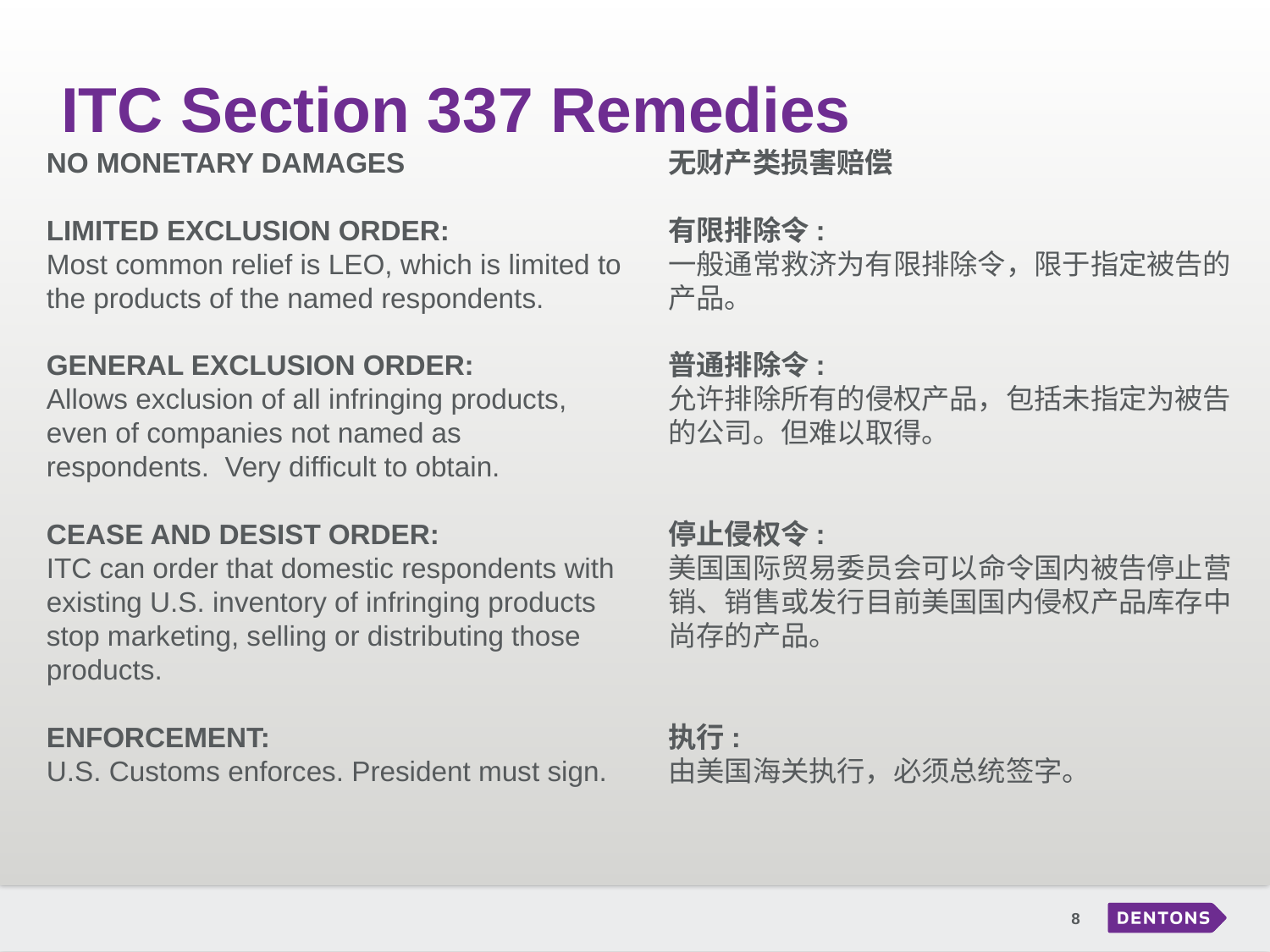

# ITC Section 337 Remedies
NO MONETARY DAMAGES
LIMITED EXCLUSION ORDER:
Most common relief is LEO, which is limited to the products of the named respondents.
GENERAL EXCLUSION ORDER:
Allows exclusion of all infringing products, even of companies not named as respondents.  Very difficult to obtain.
CEASE AND DESIST ORDER:
ITC can order that domestic respondents with existing U.S. inventory of infringing products stop marketing, selling or distributing those products.
ENFORCEMENT:
U.S. Customs enforces. President must sign.
无财产类损害赔偿
有限排除令:
一般通常救济为有限排除令，限于指定被告的产品。
普通排除令:
允许排除所有的侵权产品，包括未指定为被告的公司。但难以取得。

停止侵权令:
美国国际贸易委员会可以命令国内被告停止营销、销售或发行目前美国国内侵权产品库存中尚存的产品。

执行:
由美国海关执行，必须总统签字。
8